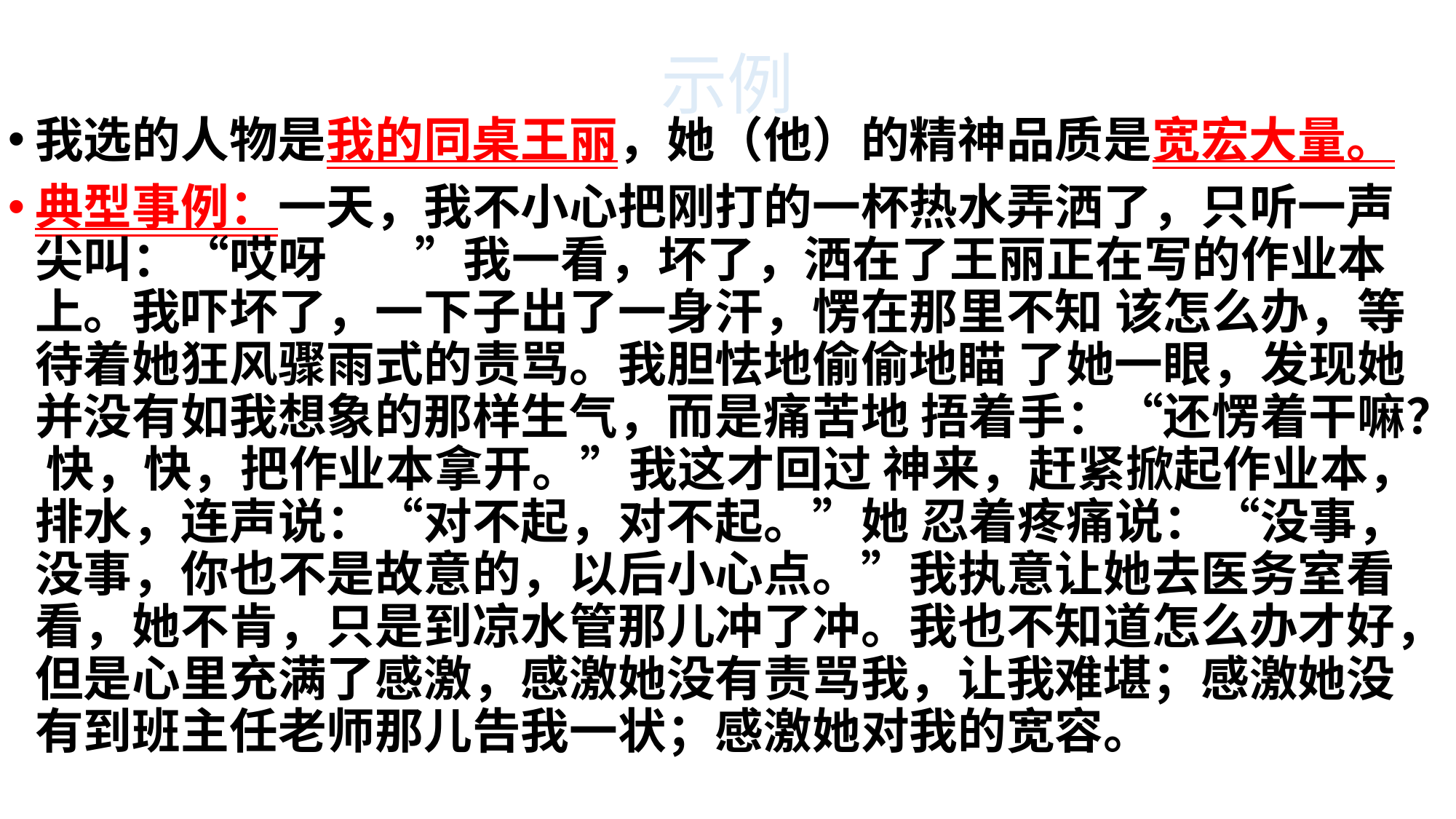

# 示例
我选的人物是我的同桌王丽，她（他）的精神品质是宽宏大量。
典型事例：一天，我不小心把刚打的一杯热水弄洒了，只听一声尖叫：“哎呀        ”我一看，坏了，洒在了王丽正在写的作业本上。我吓坏了，一下子出了一身汗，愣在那里不知 该怎么办，等待着她狂风骤雨式的责骂。我胆怯地偷偷地瞄 了她一眼，发现她并没有如我想象的那样生气，而是痛苦地 捂着手：“还愣着干嘛？ 快，快，把作业本拿开。”我这才回过 神来，赶紧掀起作业本，排水，连声说：“对不起，对不起。”她 忍着疼痛说：“没事，没事，你也不是故意的，以后小心点。”我执意让她去医务室看看，她不肯，只是到凉水管那儿冲了冲。我也不知道怎么办才好，但是心里充满了感激，感激她没有责骂我，让我难堪；感激她没有到班主任老师那儿告我一状；感激她对我的宽容。